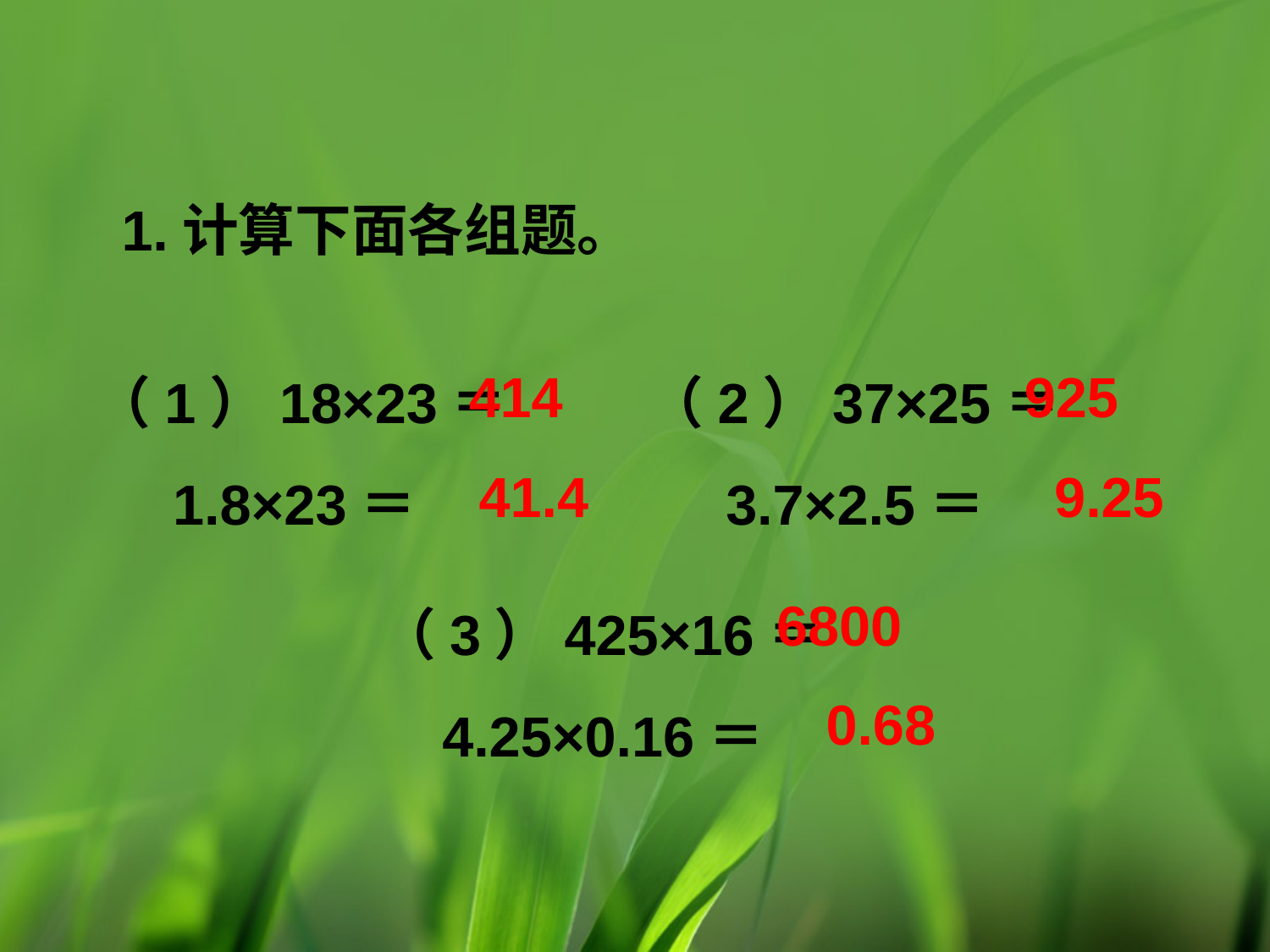

1.计算下面各组题。
（1）18×23＝
     1.8×23＝
（2）37×25＝
     3.7×2.5＝
414
925
41.4
9.25
（3）425×16＝
    4.25×0.16＝
6800
0.68